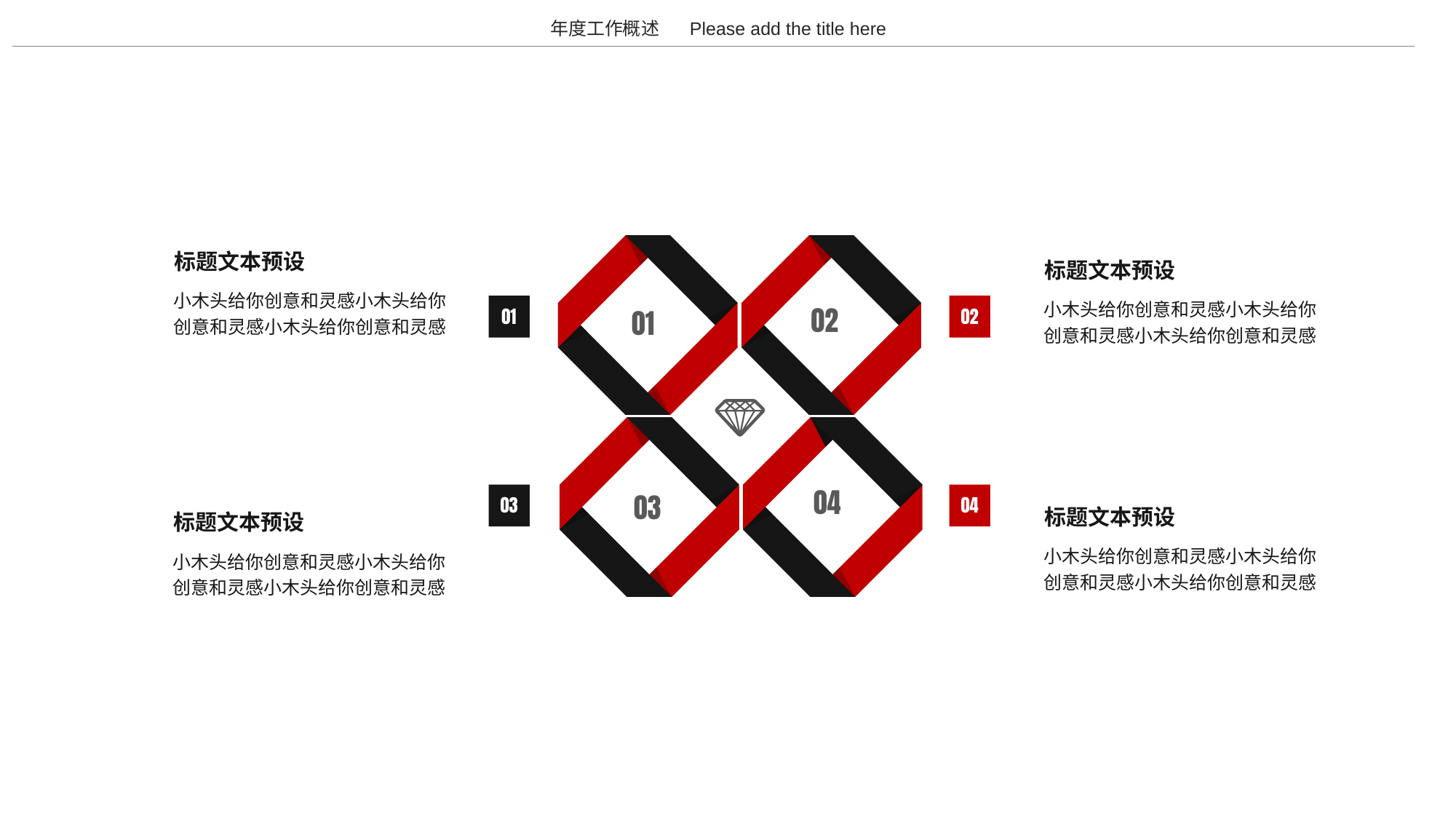

年度工作概述
Please add the title here
标题文本预设

02
01
04
03

01
02
03
04
标题文本预设
小木头给你创意和灵感小木头给你创意和灵感小木头给你创意和灵感
小木头给你创意和灵感小木头给你创意和灵感小木头给你创意和灵感
标题文本预设
标题文本预设
小木头给你创意和灵感小木头给你创意和灵感小木头给你创意和灵感
小木头给你创意和灵感小木头给你创意和灵感小木头给你创意和灵感